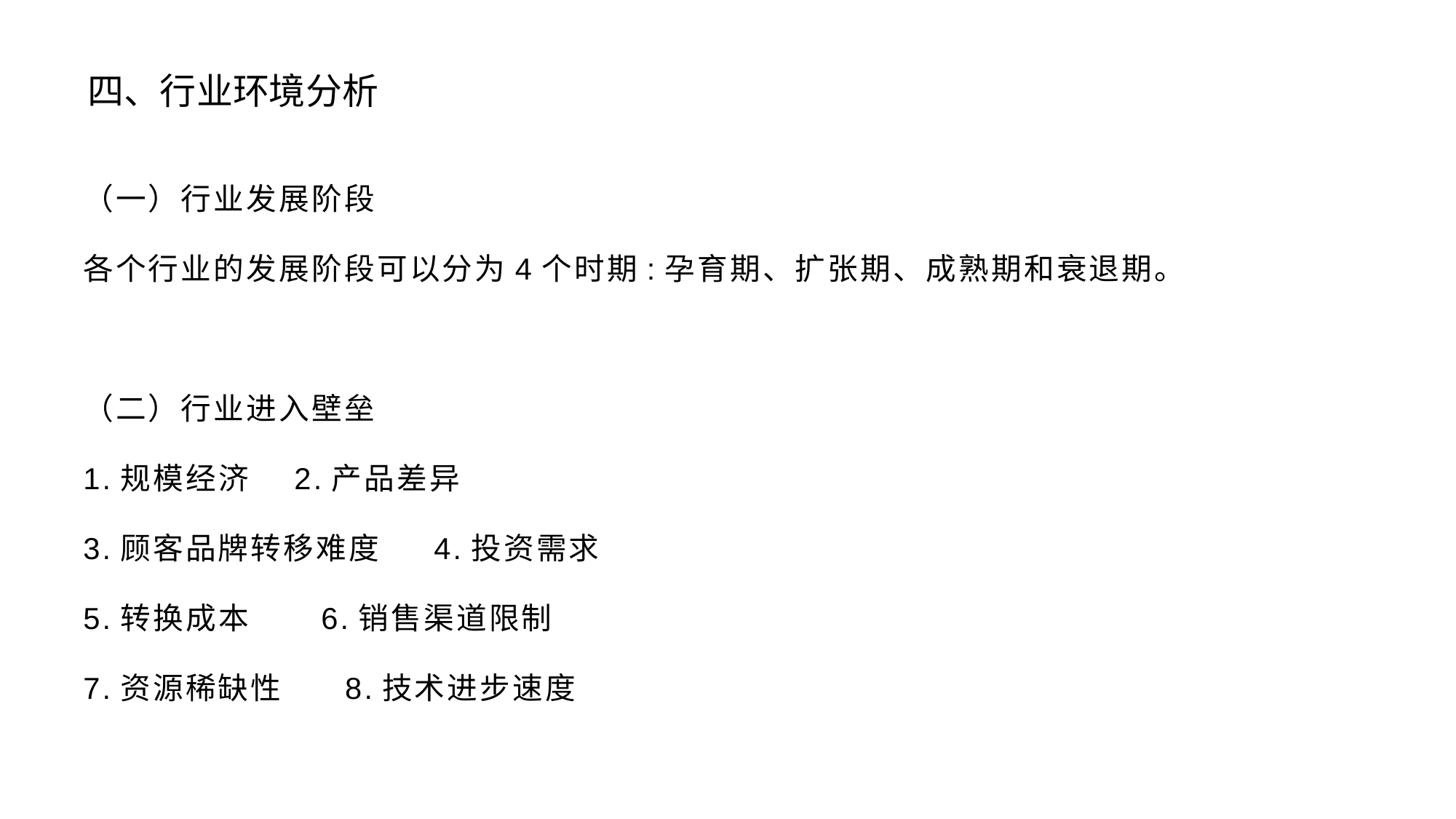

# 四、行业环境分析
（一）行业发展阶段
各个行业的发展阶段可以分为4个时期:孕育期、扩张期、成熟期和衰退期。

（二）行业进入壁垒
1.规模经济    2.产品差异
3.顾客品牌转移难度     4.投资需求
5.转换成本       6.销售渠道限制
7.资源稀缺性      8.技术进步速度